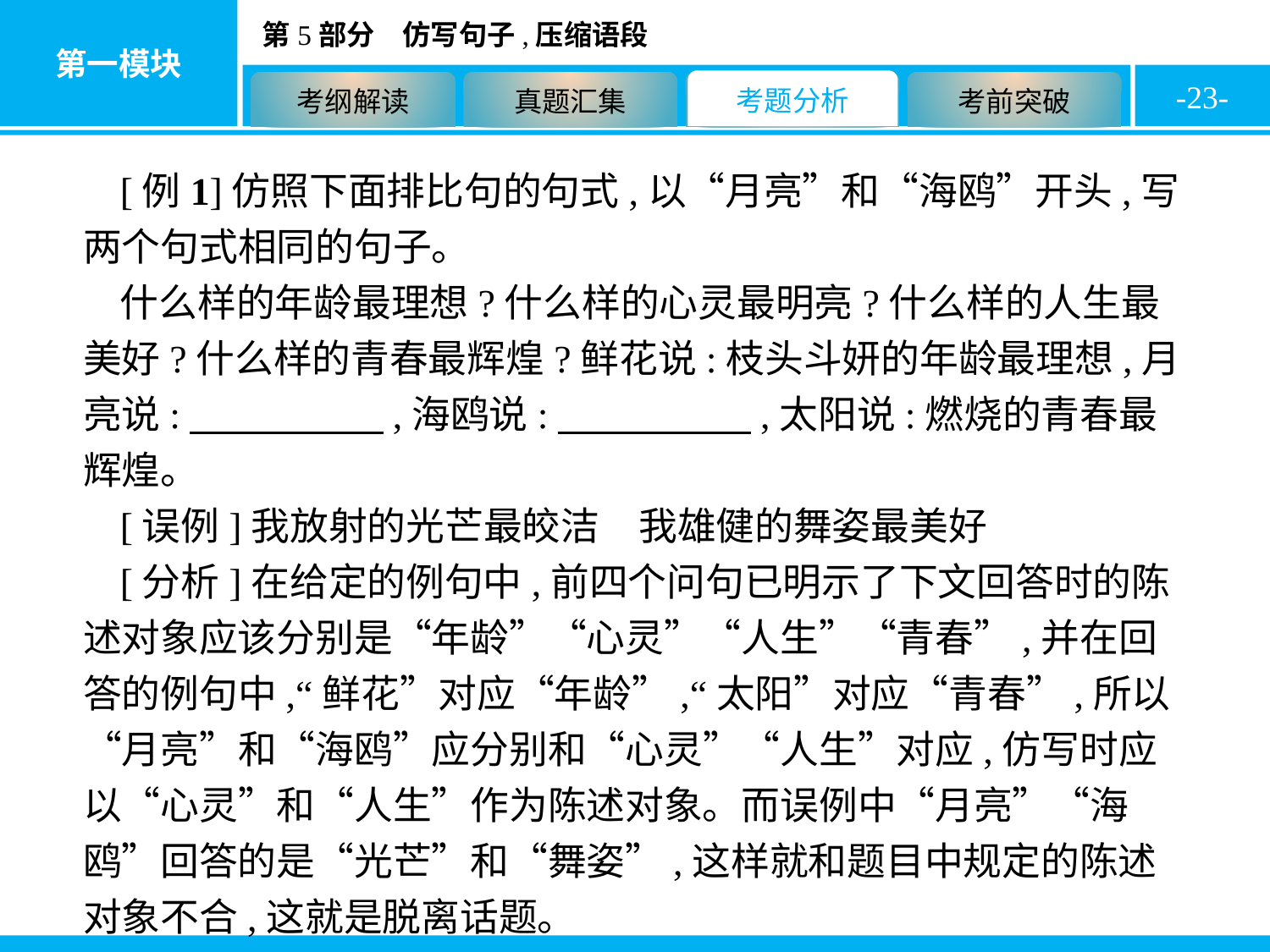

-23-
[例1]仿照下面排比句的句式,以“月亮”和“海鸥”开头,写两个句式相同的句子。
什么样的年龄最理想?什么样的心灵最明亮?什么样的人生最美好?什么样的青春最辉煌?鲜花说:枝头斗妍的年龄最理想,月亮说:　　　　　,海鸥说:　　　　　,太阳说:燃烧的青春最辉煌。
[误例]我放射的光芒最皎洁　我雄健的舞姿最美好
[分析]在给定的例句中,前四个问句已明示了下文回答时的陈述对象应该分别是“年龄”“心灵”“人生”“青春”,并在回答的例句中,“鲜花”对应“年龄”,“太阳”对应“青春”,所以“月亮”和“海鸥”应分别和“心灵”“人生”对应,仿写时应以“心灵”和“人生”作为陈述对象。而误例中“月亮”“海鸥”回答的是“光芒”和“舞姿”,这样就和题目中规定的陈述对象不合,这就是脱离话题。
[参考答案]坦荡的心灵最明亮　搏击风雨的人生最美好